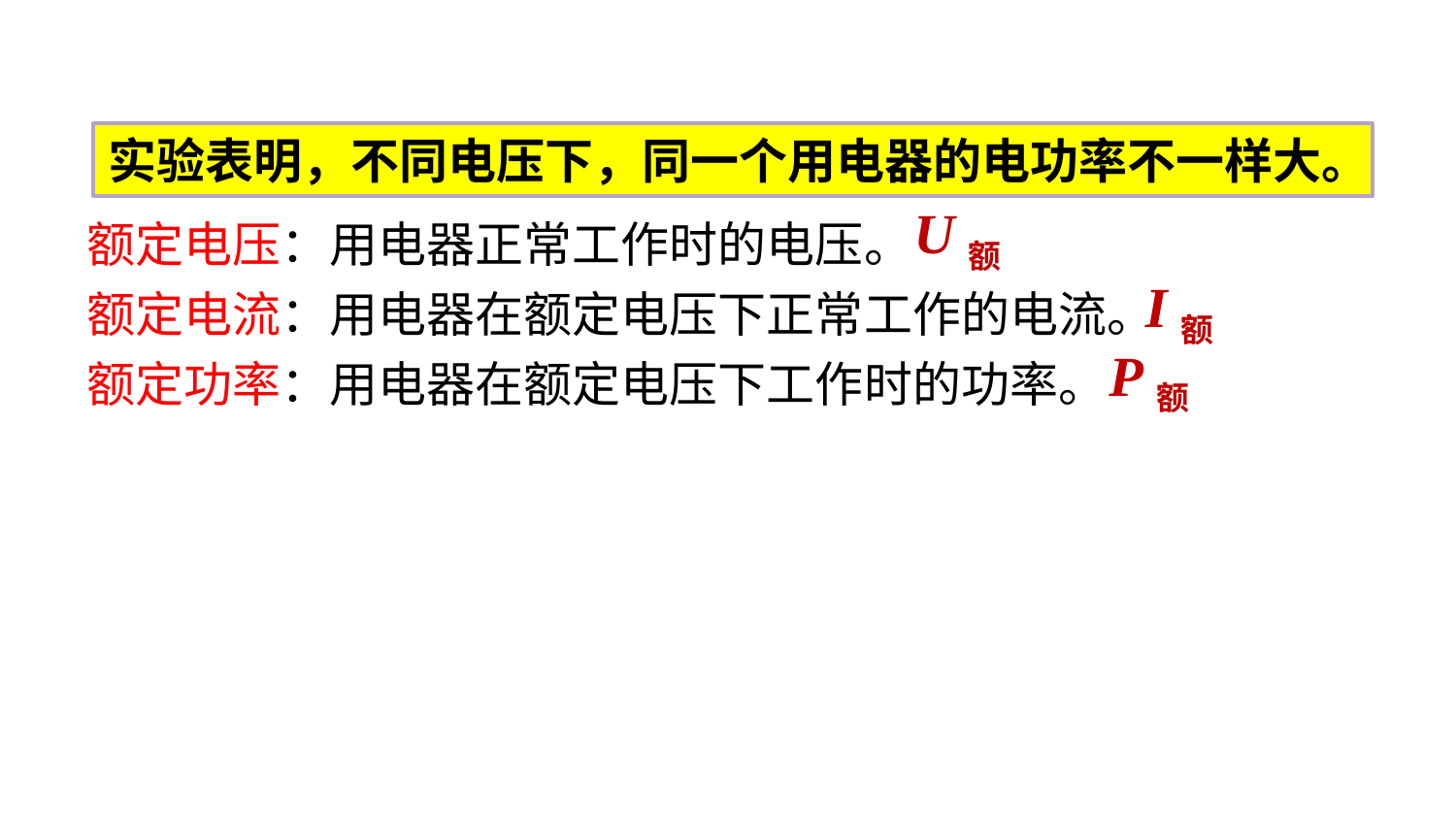

实验表明，不同电压下，同一个用电器的电功率不一样大。
U额
额定电压：用电器正常工作时的电压。
额定电流：用电器在额定电压下正常工作的电流。
额定功率：用电器在额定电压下工作时的功率。
I额
P额